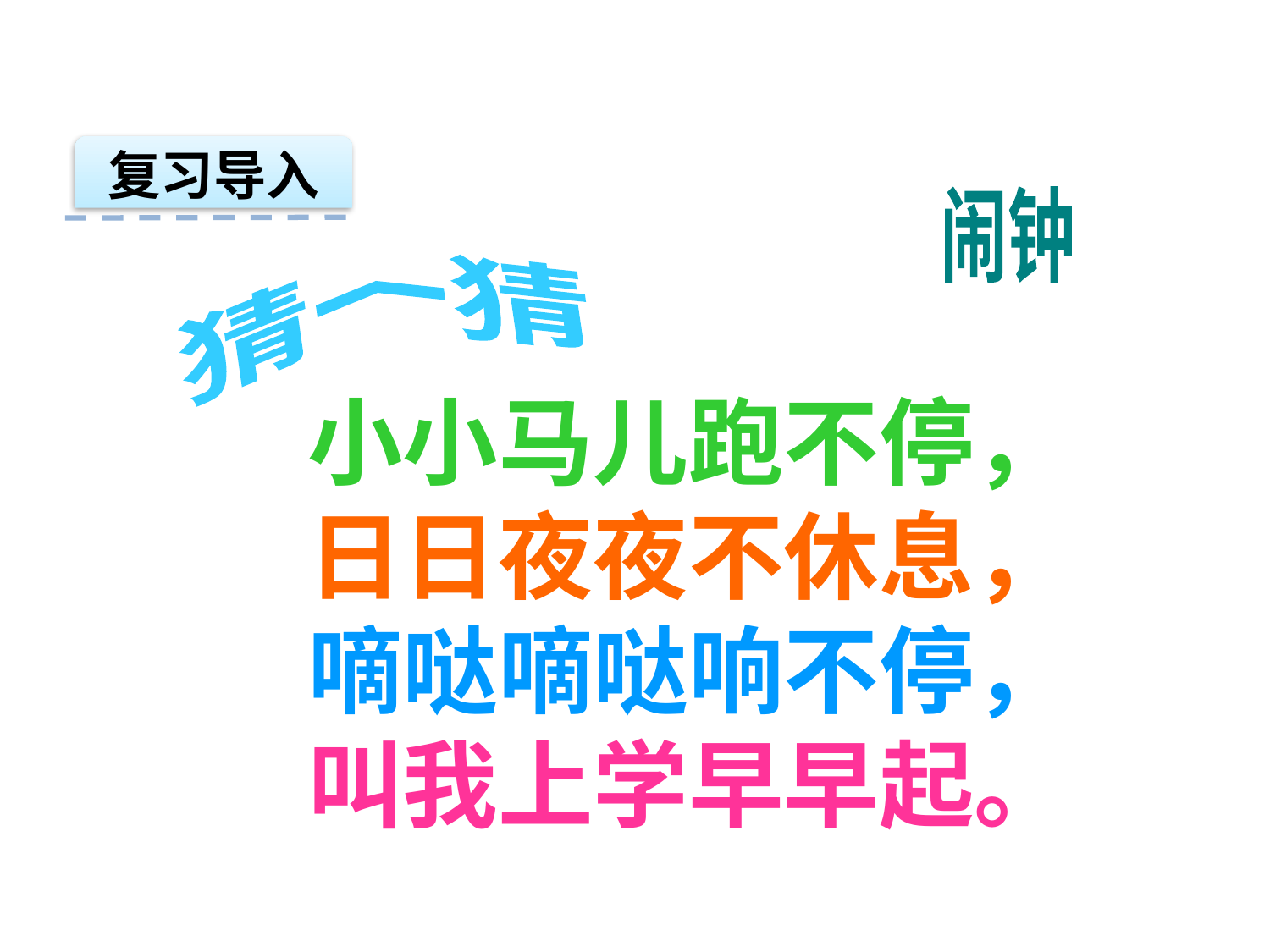

复习导入
闹钟
猜一猜
小小马儿跑不停，日日夜夜不休息，嘀哒嘀哒响不停，叫我上学早早起。